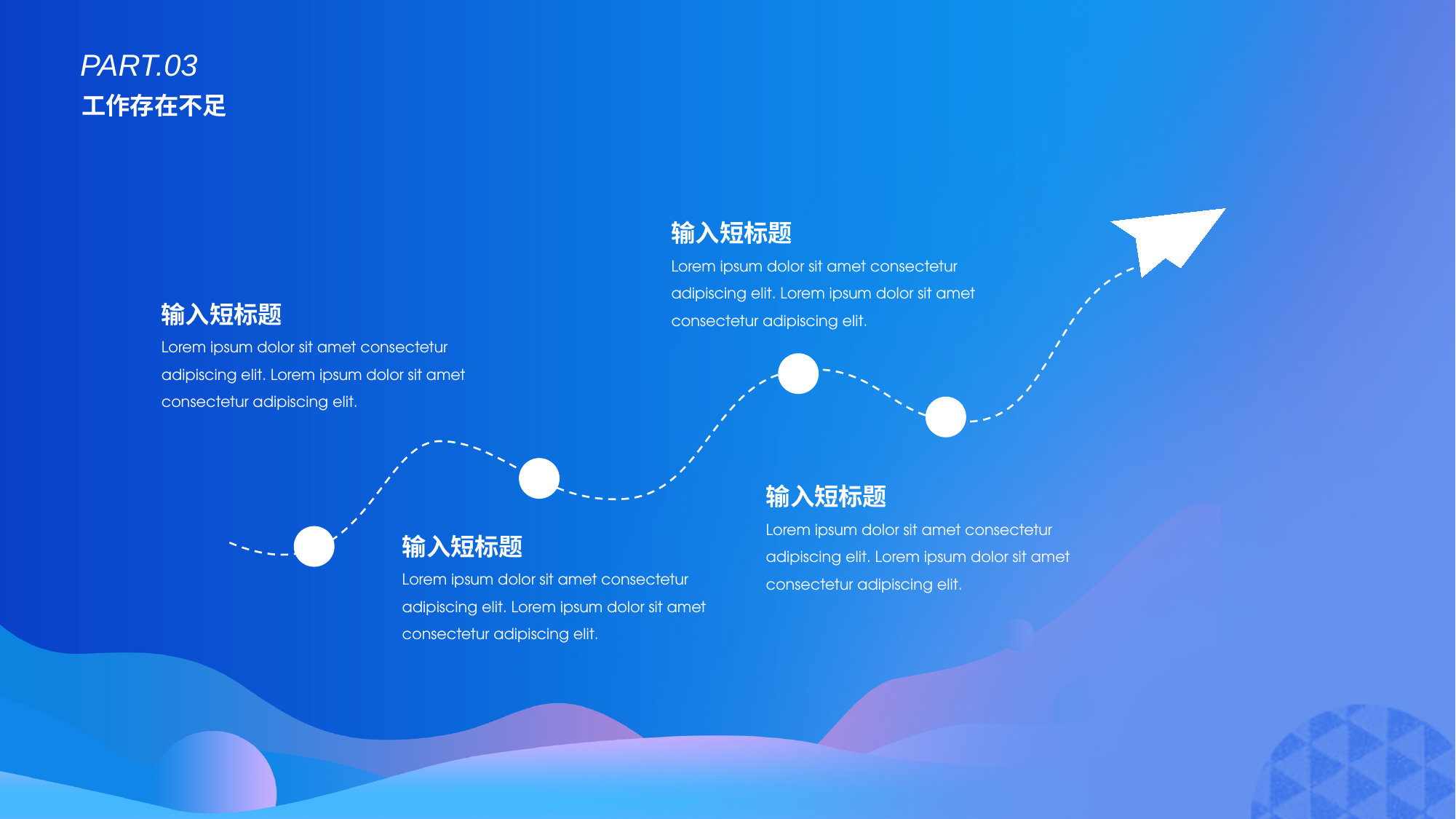

PART.03
工作存在不足

输入短标题
Lorem ipsum dolor sit amet consectetur adipiscing elit. Lorem ipsum dolor sit amet consectetur adipiscing elit.

输入短标题
Lorem ipsum dolor sit amet consectetur adipiscing elit. Lorem ipsum dolor sit amet consectetur adipiscing elit.

输入短标题
Lorem ipsum dolor sit amet consectetur adipiscing elit. Lorem ipsum dolor sit amet consectetur adipiscing elit.
输入短标题
Lorem ipsum dolor sit amet consectetur adipiscing elit. Lorem ipsum dolor sit amet consectetur adipiscing elit.